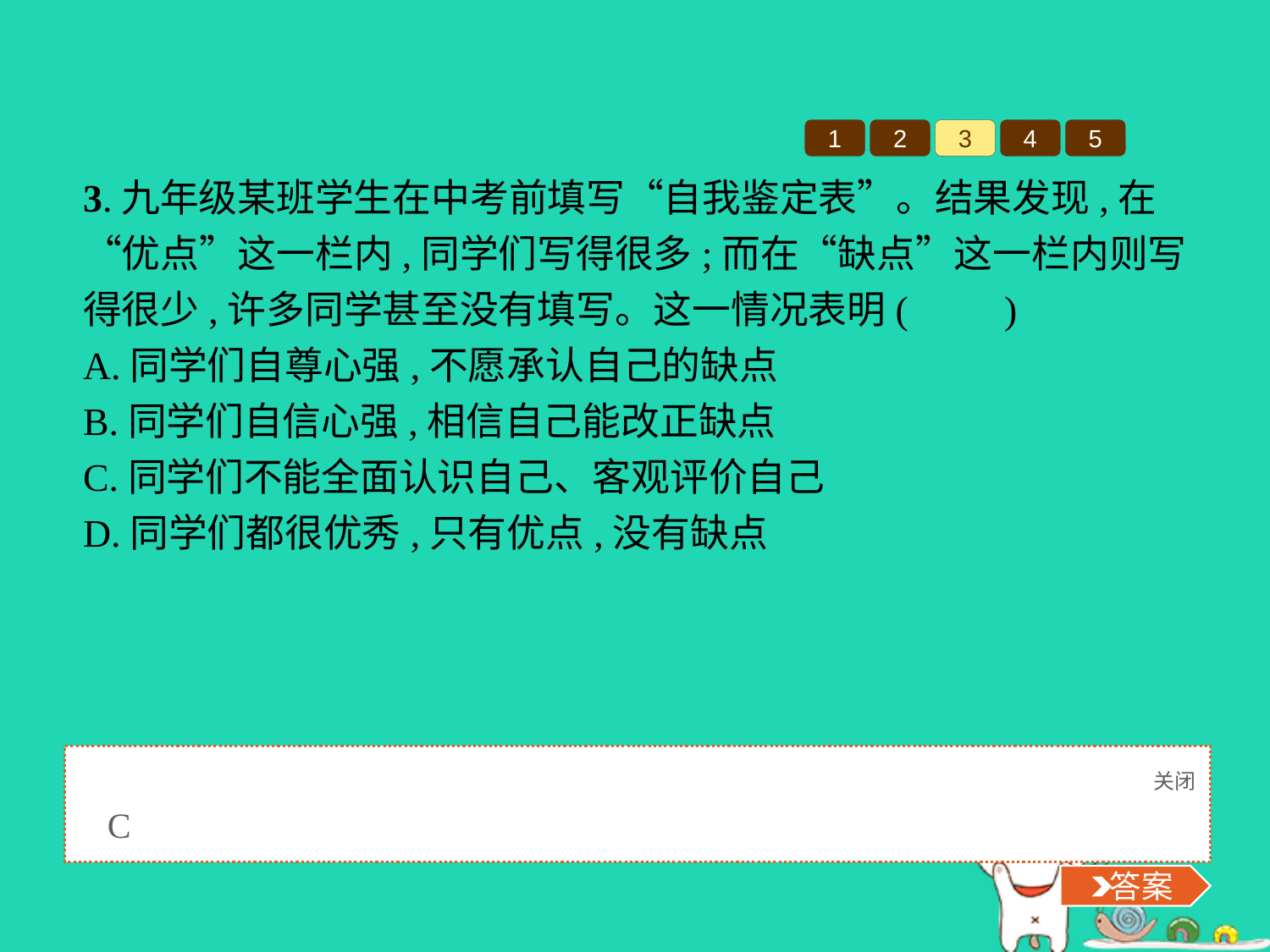

1
2
3
4
5
3.九年级某班学生在中考前填写“自我鉴定表”。结果发现,在“优点”这一栏内,同学们写得很多;而在“缺点”这一栏内则写得很少,许多同学甚至没有填写。这一情况表明(　　)
A.同学们自尊心强,不愿承认自己的缺点
B.同学们自信心强,相信自己能改正缺点
C.同学们不能全面认识自己、客观评价自己
D.同学们都很优秀,只有优点,没有缺点

关闭
  答案

C
  答案